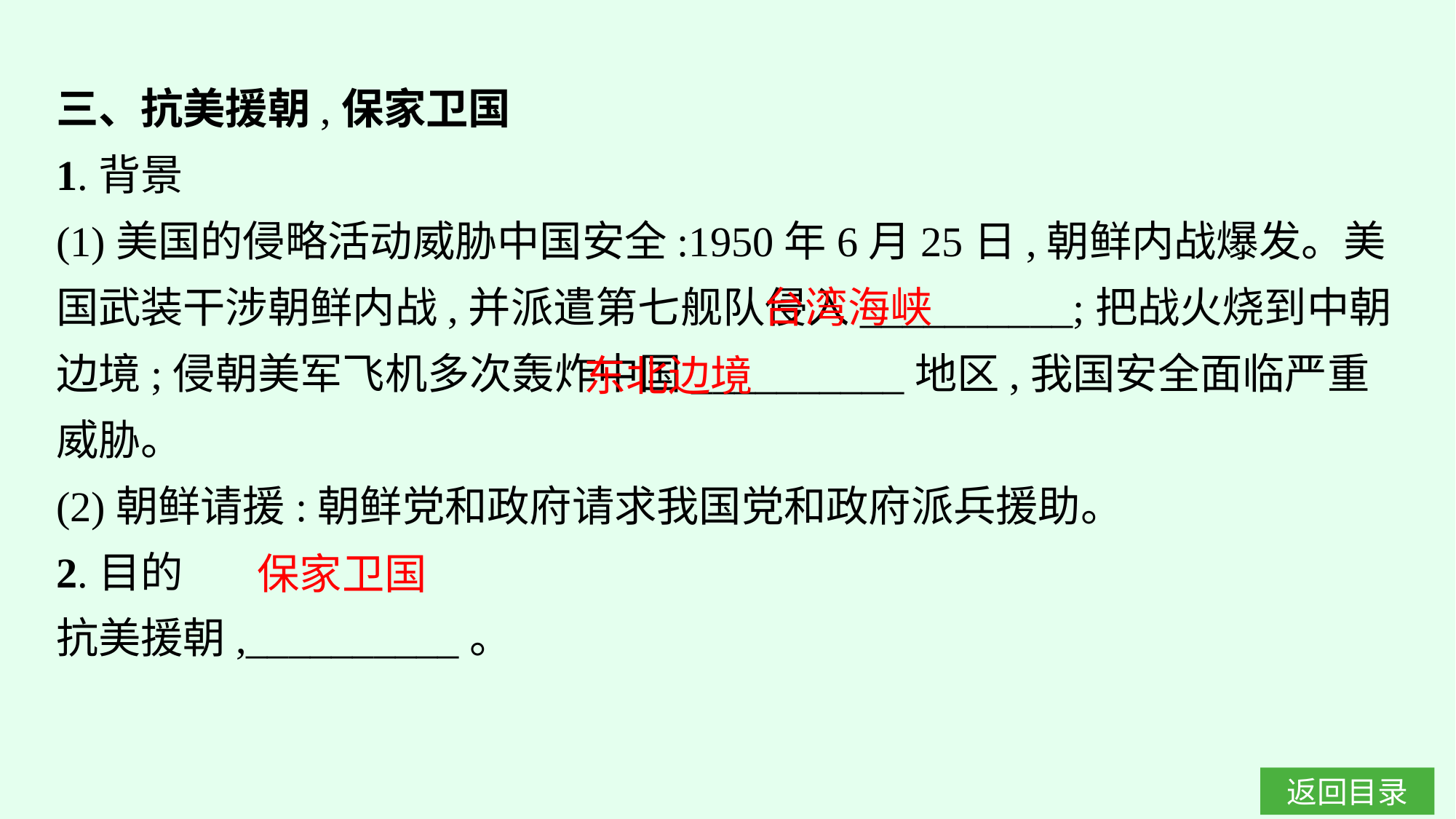

三、抗美援朝,保家卫国
1.背景
(1)美国的侵略活动威胁中国安全:1950年6月25日,朝鲜内战爆发。美国武装干涉朝鲜内战,并派遣第七舰队侵入__________;把战火烧到中朝边境;侵朝美军飞机多次轰炸中国__________地区,我国安全面临严重威胁。
(2)朝鲜请援:朝鲜党和政府请求我国党和政府派兵援助。
2.目的
抗美援朝,__________。
台湾海峡
东北边境
保家卫国